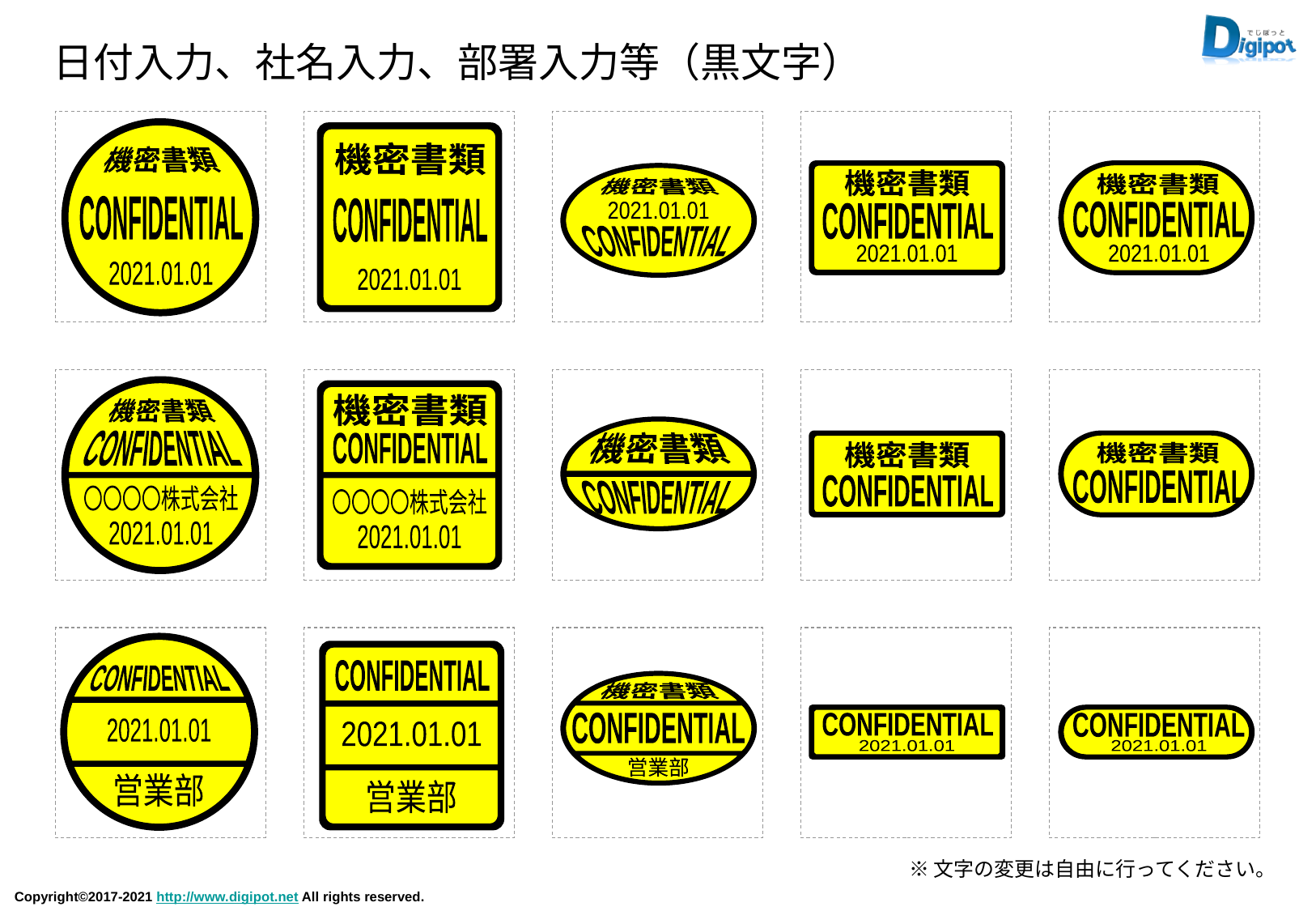

日付入力、社名入力、部署入力等（黒文字）

機密書類
CONFIDENTIAL
2021.01.01

 機密書類
CONFIDENTIAL
2021.01.01

 機密書類
CONFIDENTIAL
2021.01.01

 機密書類
CONFIDENTIAL
2021.01.01

機密書類
2021.01.01
CONFIDENTIAL

機密書類
CONFIDENTIAL
〇〇〇〇株式会社
2021.01.01

機密書類
CONFIDENTIAL
〇〇〇〇株式会社
2021.01.01

機密書類
CONFIDENTIAL

 機密書類
CONFIDENTIAL

 機密書類
CONFIDENTIAL

CONFIDENTIAL
2021.01.01
営業部

CONFIDENTIAL
2021.01.01
営業部

機密書類
CONFIDENTIAL
営業部

CONFIDENTIAL
2021.01.01

CONFIDENTIAL
2021.01.01

※文字の変更は自由に行ってください。